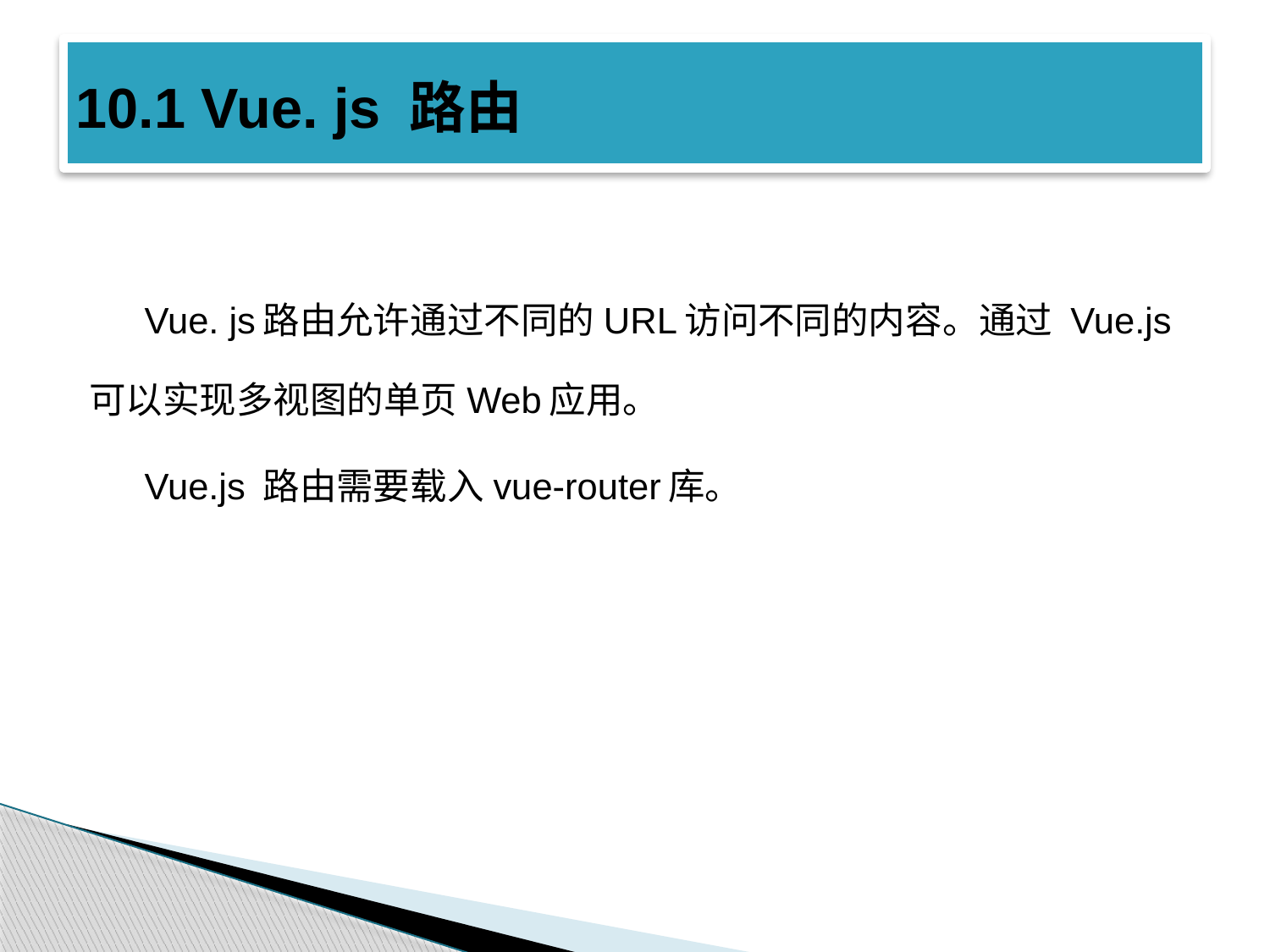

# 10.1 Vue. js 路由

Vue. js路由允许通过不同的URL访问不同的内容。通过 Vue.js 可以实现多视图的单页Web应用。
Vue.js 路由需要载入vue-router库。